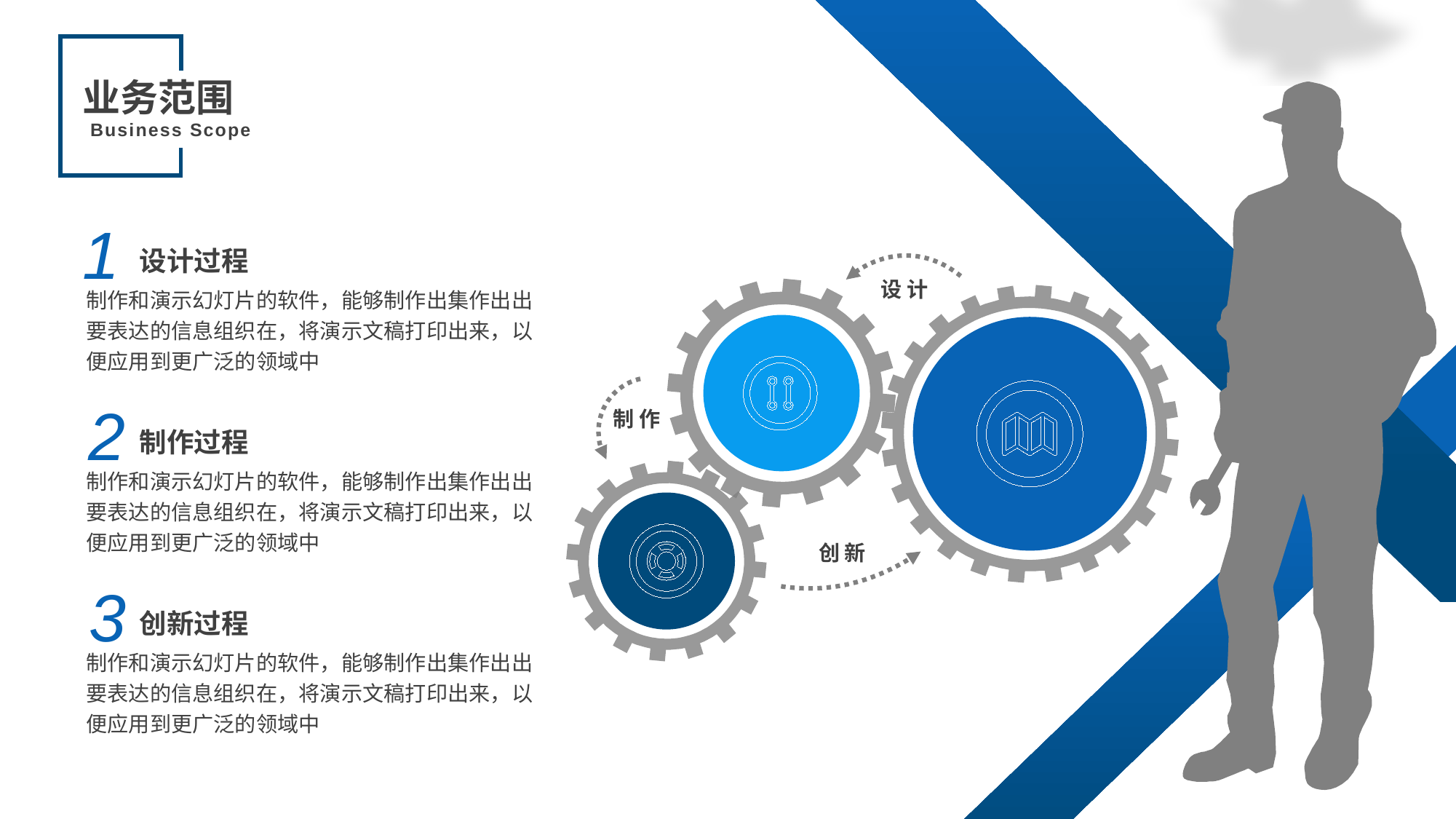

业务范围
Business Scope

1
设计过程

设 计

制作和演示幻灯片的软件，能够制作出集作出出要表达的信息组织在，将演示文稿打印出来，以便应用到更广泛的领域中

制 作
2
制作过程

创 新
制作和演示幻灯片的软件，能够制作出集作出出要表达的信息组织在，将演示文稿打印出来，以便应用到更广泛的领域中

3
创新过程
制作和演示幻灯片的软件，能够制作出集作出出要表达的信息组织在，将演示文稿打印出来，以便应用到更广泛的领域中